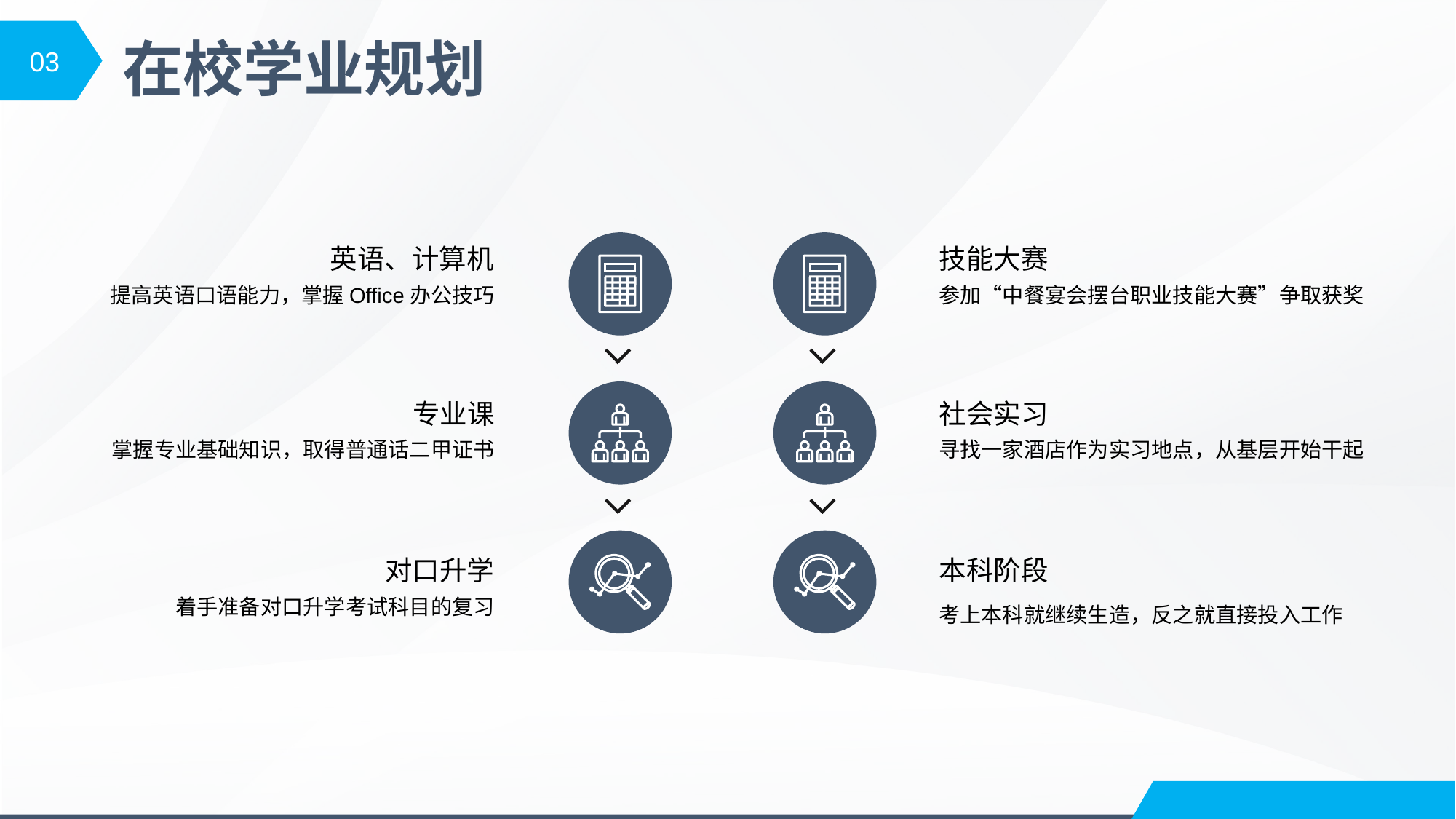

03
在校学业规划

英语、计算机
提高英语口语能力，掌握Office办公技巧
技能大赛
参加“中餐宴会摆台职业技能大赛”争取获奖
专业课
掌握专业基础知识，取得普通话二甲证书
社会实习
寻找一家酒店作为实习地点，从基层开始干起
对口升学
着手准备对口升学考试科目的复习
本科阶段
考上本科就继续生造，反之就直接投入工作